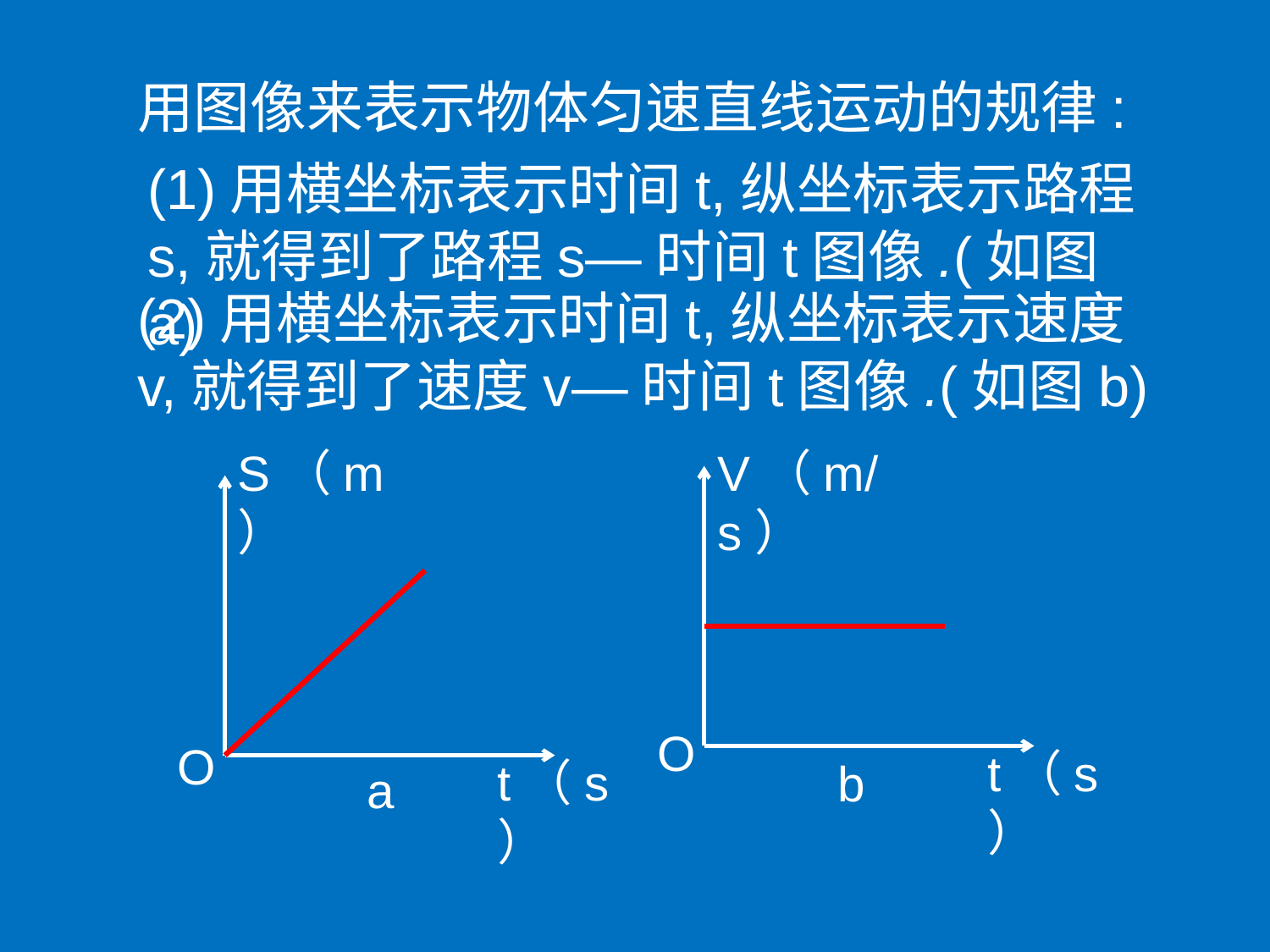

用图像来表示物体匀速直线运动的规律:
(1)用横坐标表示时间t,纵坐标表示路程s,就得到了路程s—时间t图像.(如图a)
(2)用横坐标表示时间t,纵坐标表示速度v,就得到了速度v—时间t图像.(如图b)
S（m）
t（s）
a
O
V（m/s）
t（s）
b
O